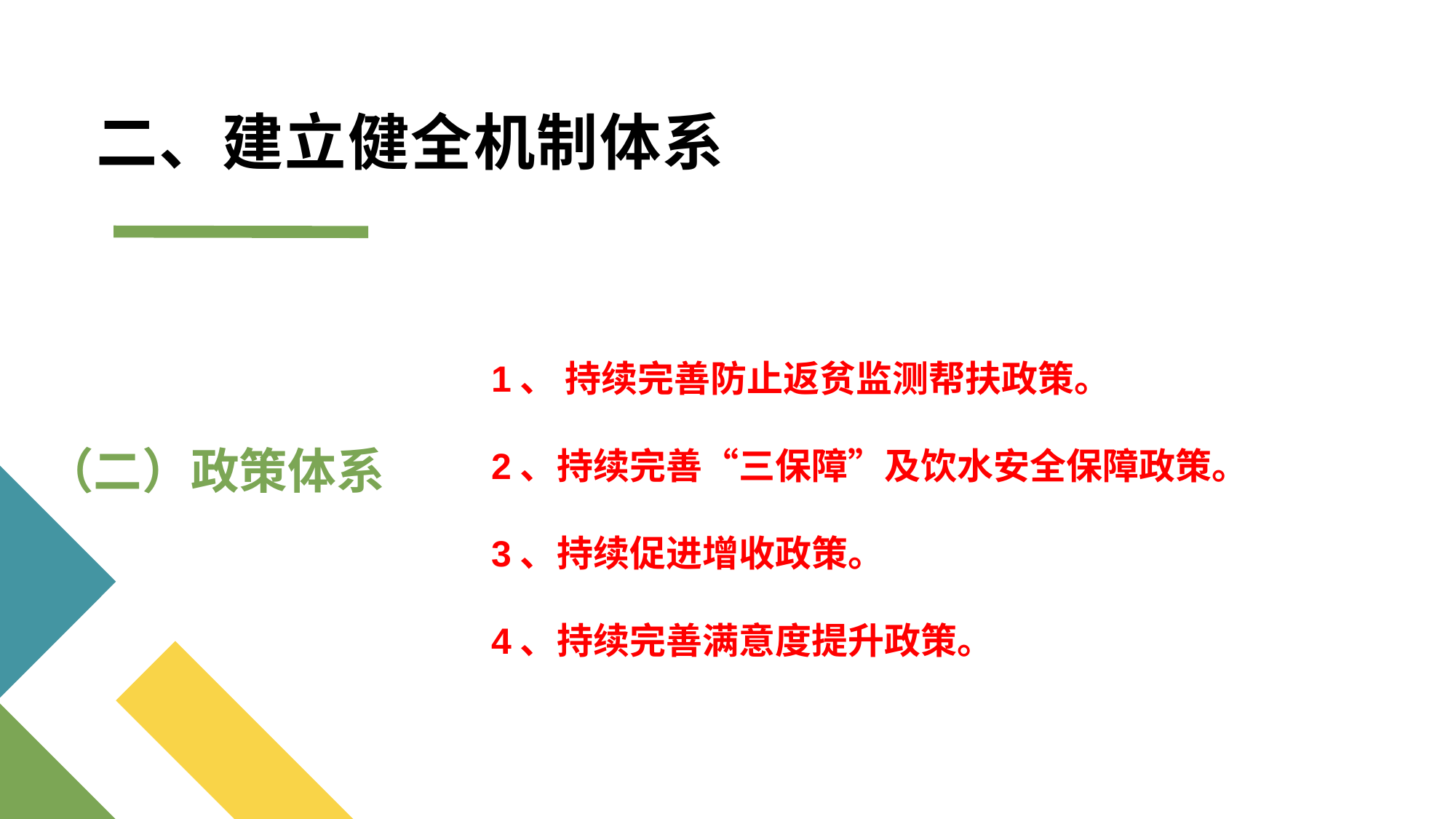

# 二、建立健全机制体系
1、 持续完善防止返贫监测帮扶政策。
2、持续完善“三保障”及饮水安全保障政策。
3、持续促进增收政策。
4、持续完善满意度提升政策。
（二）政策体系